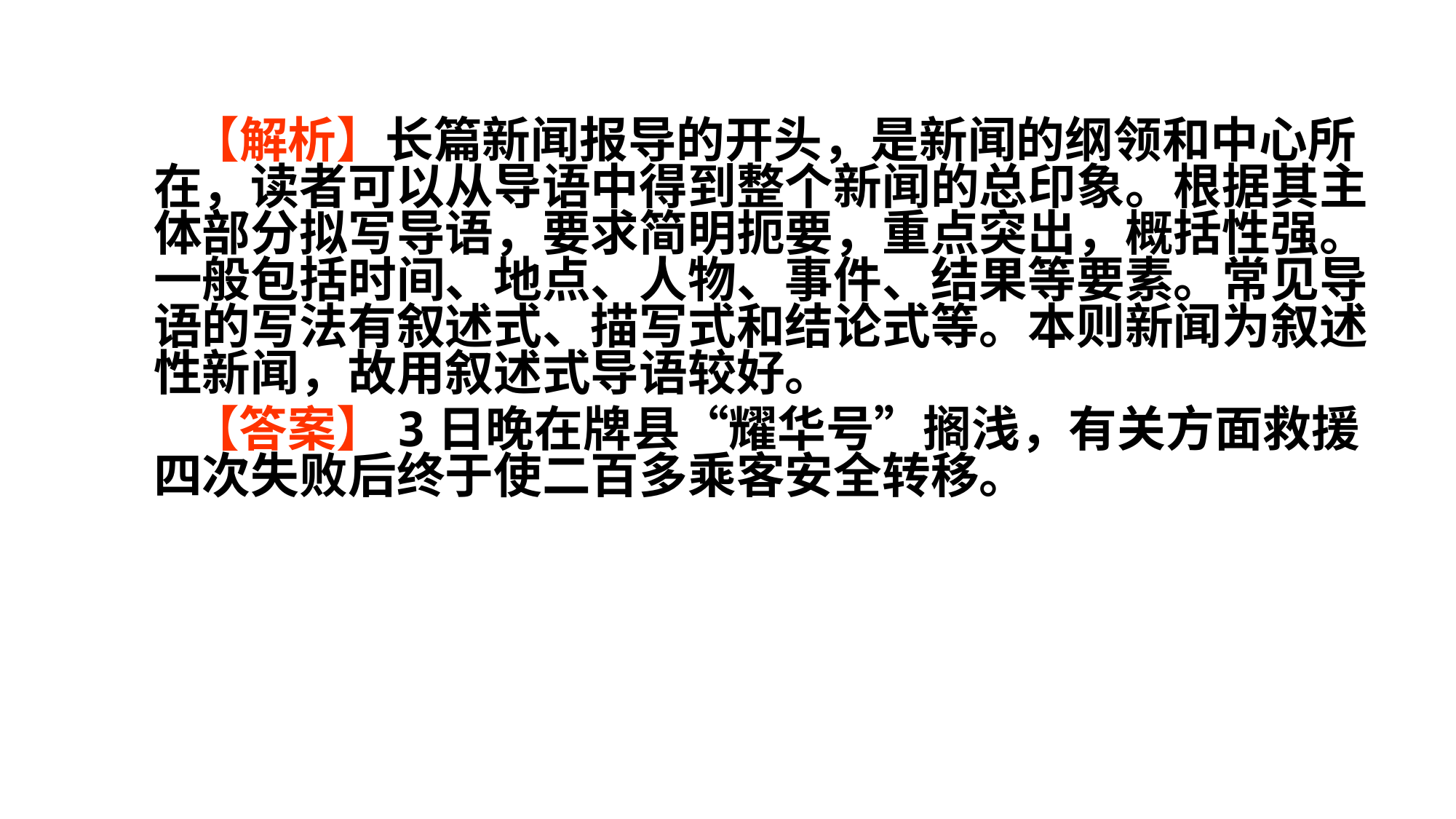

【解析】长篇新闻报导的开头，是新闻的纲领和中心所在，读者可以从导语中得到整个新闻的总印象。根据其主体部分拟写导语，要求简明扼要，重点突出，概括性强。一般包括时间、地点、人物、事件、结果等要素。常见导语的写法有叙述式、描写式和结论式等。本则新闻为叙述性新闻，故用叙述式导语较好。
      【答案】3日晚在牌县“耀华号”搁浅，有关方面救援四次失败后终于使二百多乘客安全转移。